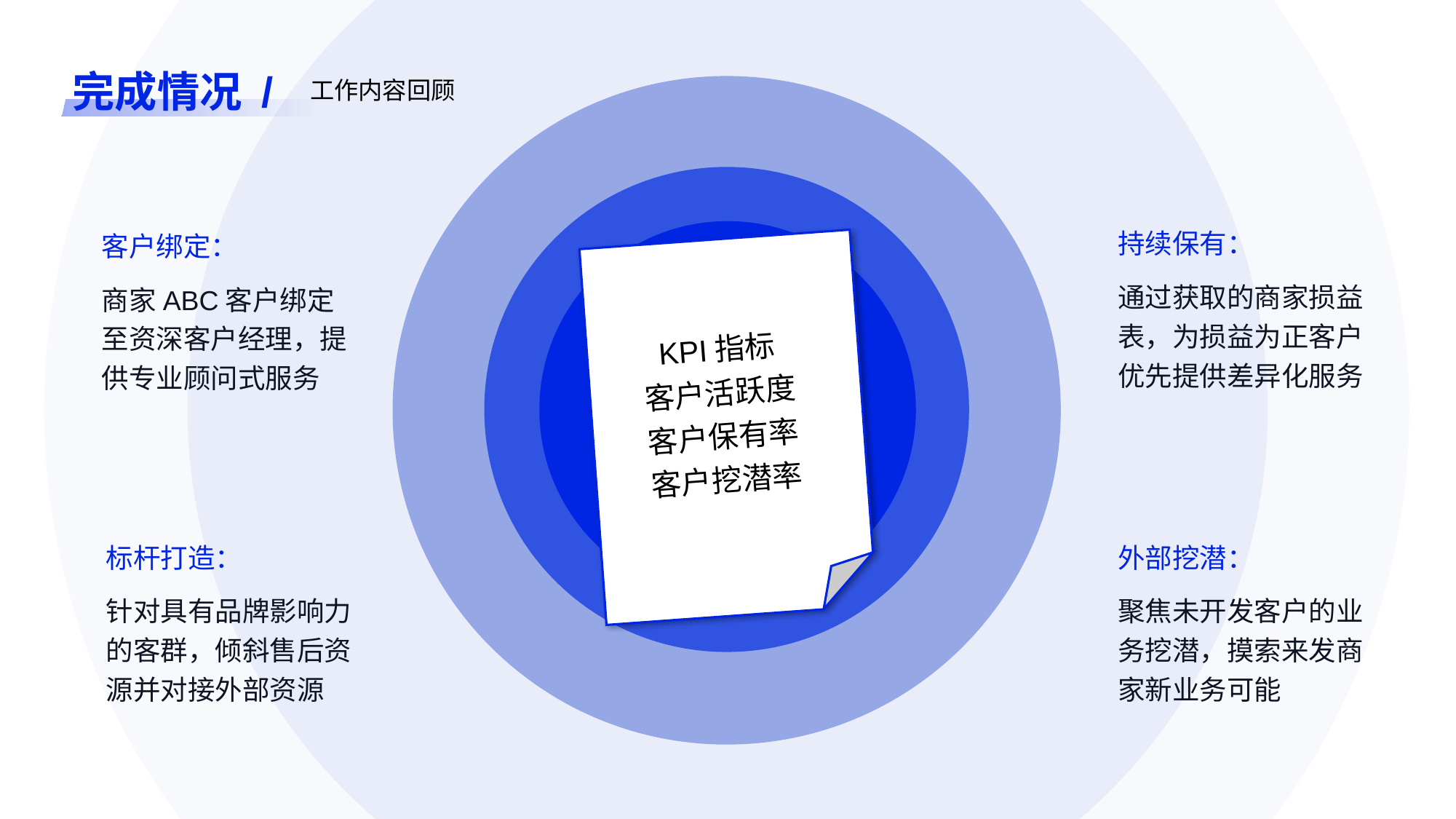

完成情况 /
工作内容回顾

持续保有：
客户绑定：

通过获取的商家损益表，为损益为正客户优先提供差异化服务
商家ABC客户绑定至资深客户经理，提供专业顾问式服务
KPI指标
客户活跃度
客户保有率
客户挖潜率
标杆打造：
外部挖潜：
针对具有品牌影响力的客群，倾斜售后资源并对接外部资源
聚焦未开发客户的业务挖潜，摸索来发商家新业务可能